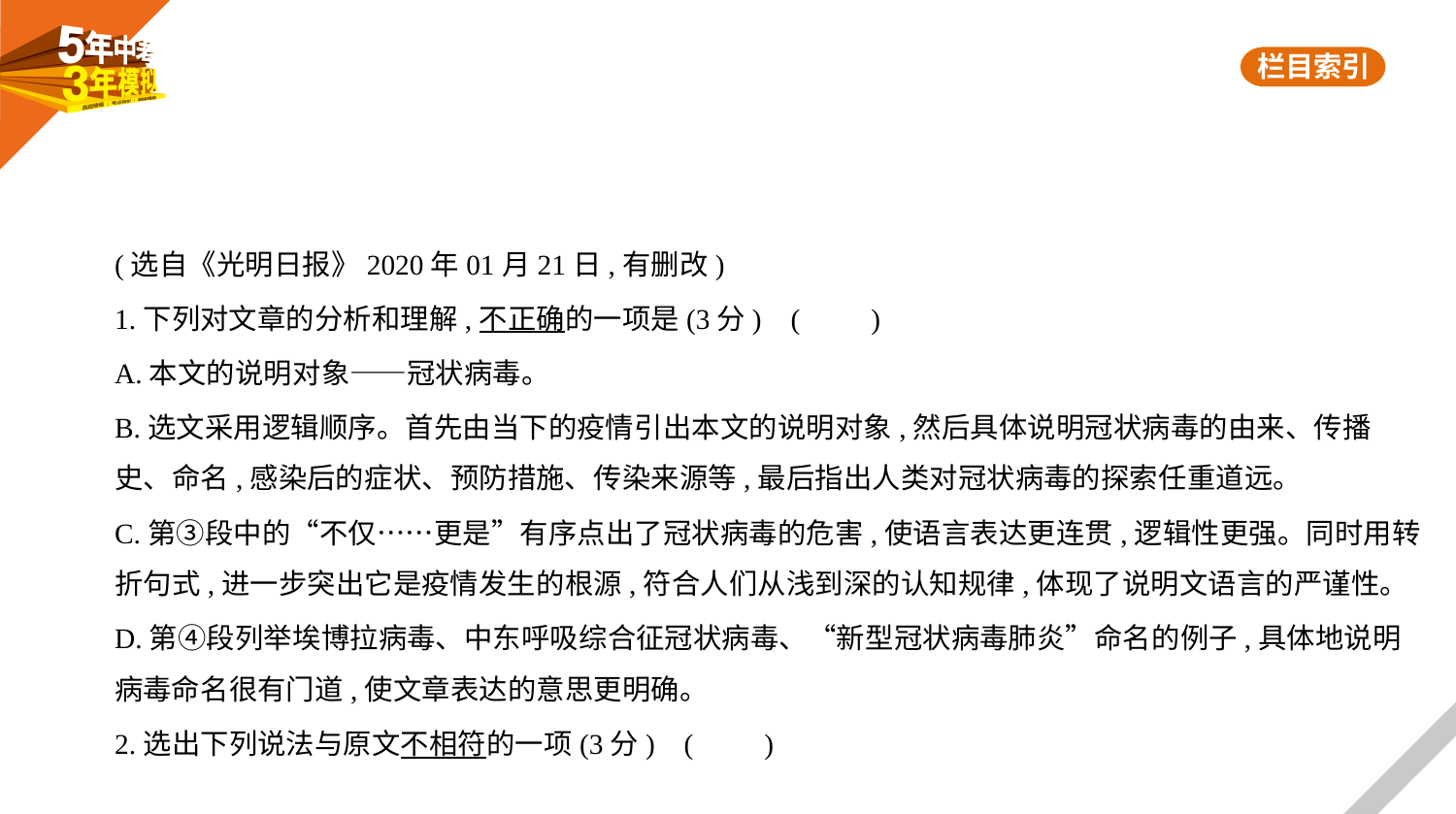

(选自《光明日报》2020年01月21日,有删改)
1.下列对文章的分析和理解,不正确的一项是(3分) (　　)
A.本文的说明对象——冠状病毒。
B.选文采用逻辑顺序。首先由当下的疫情引出本文的说明对象,然后具体说明冠状病毒的由来、传播
史、命名,感染后的症状、预防措施、传染来源等,最后指出人类对冠状病毒的探索任重道远。
C.第③段中的“不仅……更是”有序点出了冠状病毒的危害,使语言表达更连贯,逻辑性更强。同时用转
折句式,进一步突出它是疫情发生的根源,符合人们从浅到深的认知规律,体现了说明文语言的严谨性。
D.第④段列举埃博拉病毒、中东呼吸综合征冠状病毒、“新型冠状病毒肺炎”命名的例子,具体地说明
病毒命名很有门道,使文章表达的意思更明确。
2.选出下列说法与原文不相符的一项(3分) (　　)